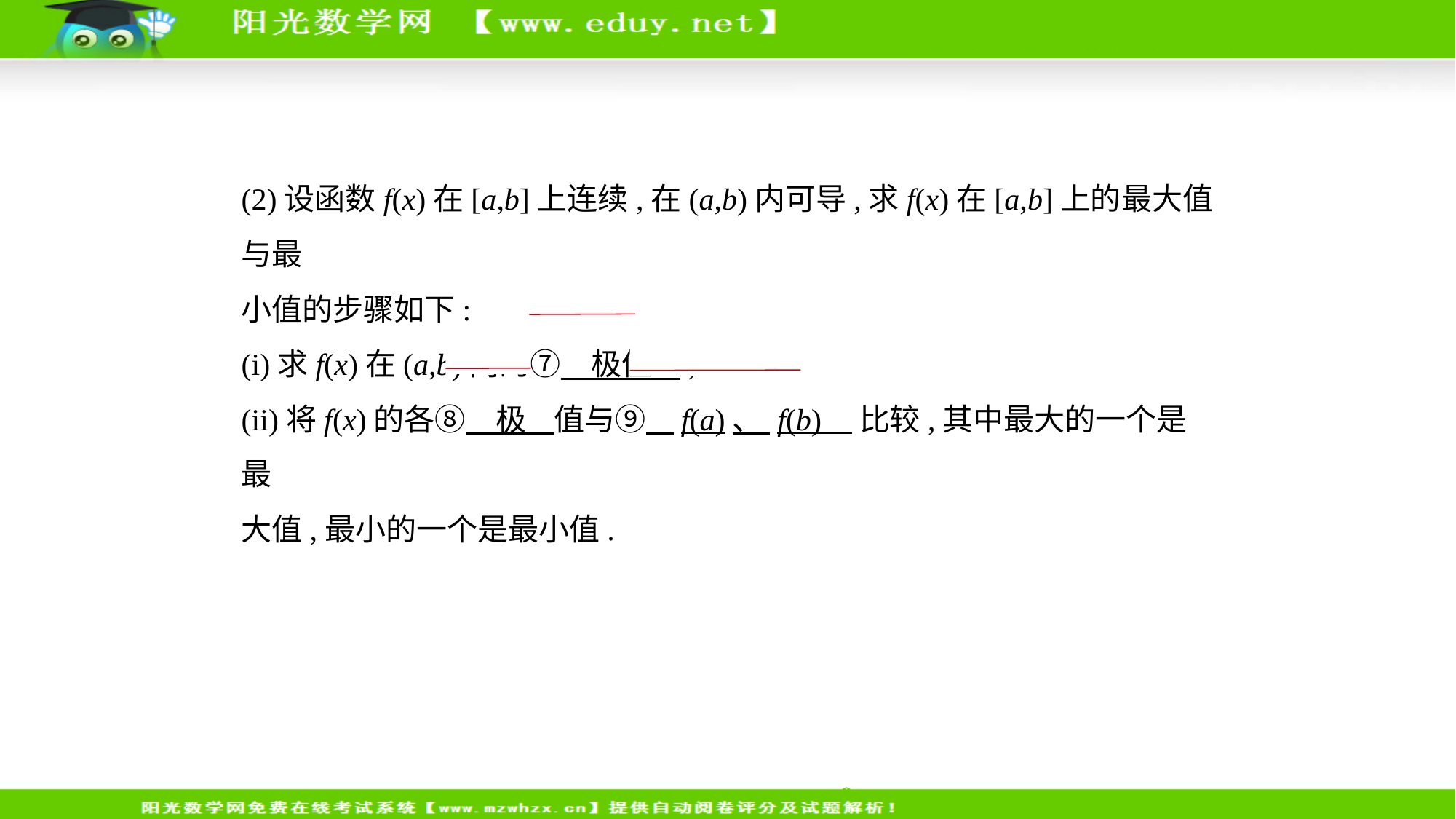

(2)设函数f(x)在[a,b]上连续,在(a,b)内可导,求f(x)在[a,b]上的最大值与最
小值的步骤如下:
(i)求f(x)在(a,b)内的⑦　极值    ;
(ii)将f(x)的各⑧　极    值与⑨    f(a)、 f(b)    比较,其中最大的一个是最
大值,最小的一个是最小值.